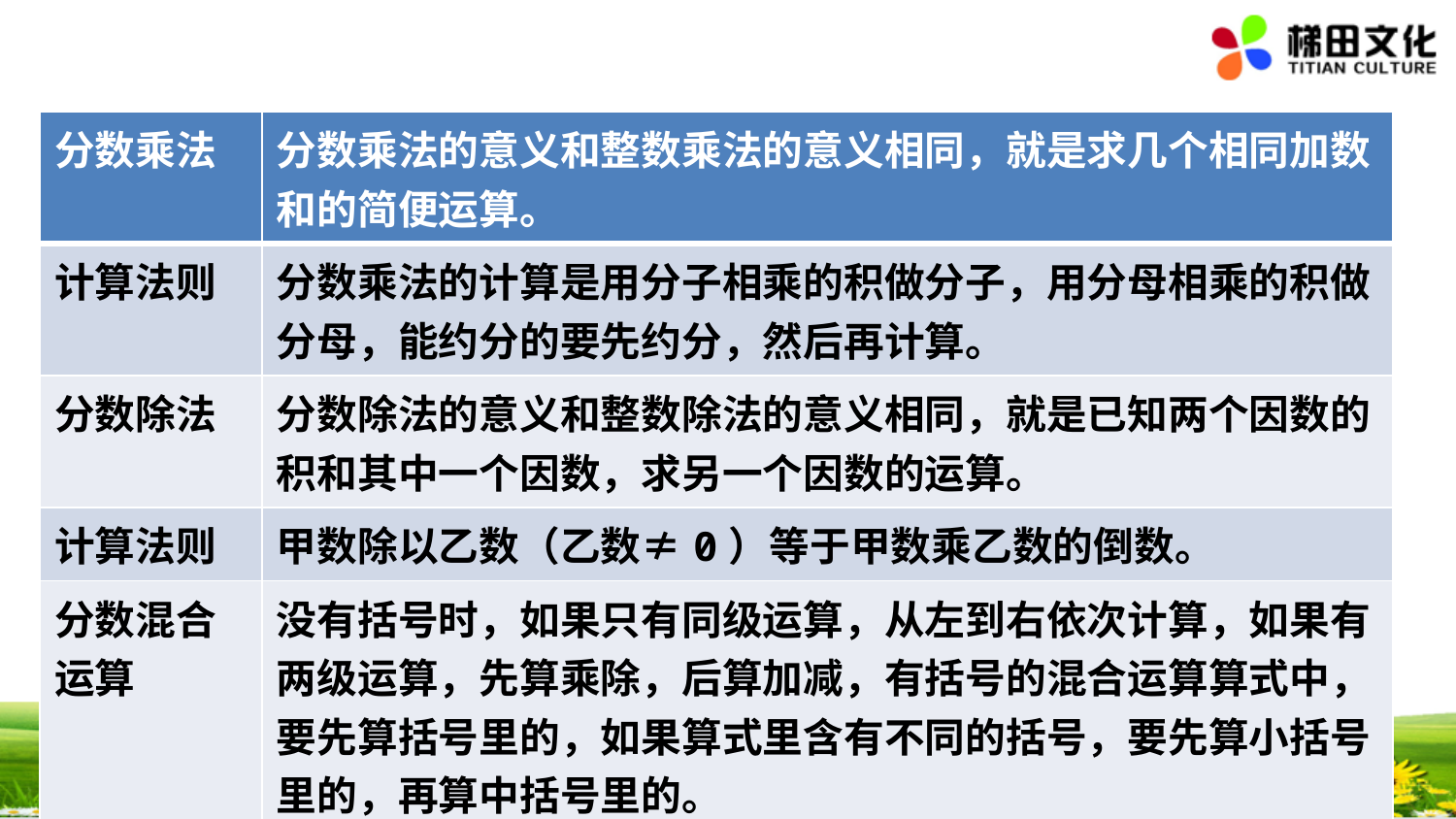

| 分数乘法 | 分数乘法的意义和整数乘法的意义相同，就是求几个相同加数和的简便运算。 |
| --- | --- |
| 计算法则 | 分数乘法的计算是用分子相乘的积做分子，用分母相乘的积做分母，能约分的要先约分，然后再计算。 |
| 分数除法 | 分数除法的意义和整数除法的意义相同，就是已知两个因数的积和其中一个因数，求另一个因数的运算。 |
| 计算法则 | 甲数除以乙数（乙数≠0）等于甲数乘乙数的倒数。 |
| 分数混合运算 | 没有括号时，如果只有同级运算，从左到右依次计算，如果有两级运算，先算乘除，后算加减，有括号的混合运算算式中，要先算括号里的，如果算式里含有不同的括号，要先算小括号里的，再算中括号里的。 |